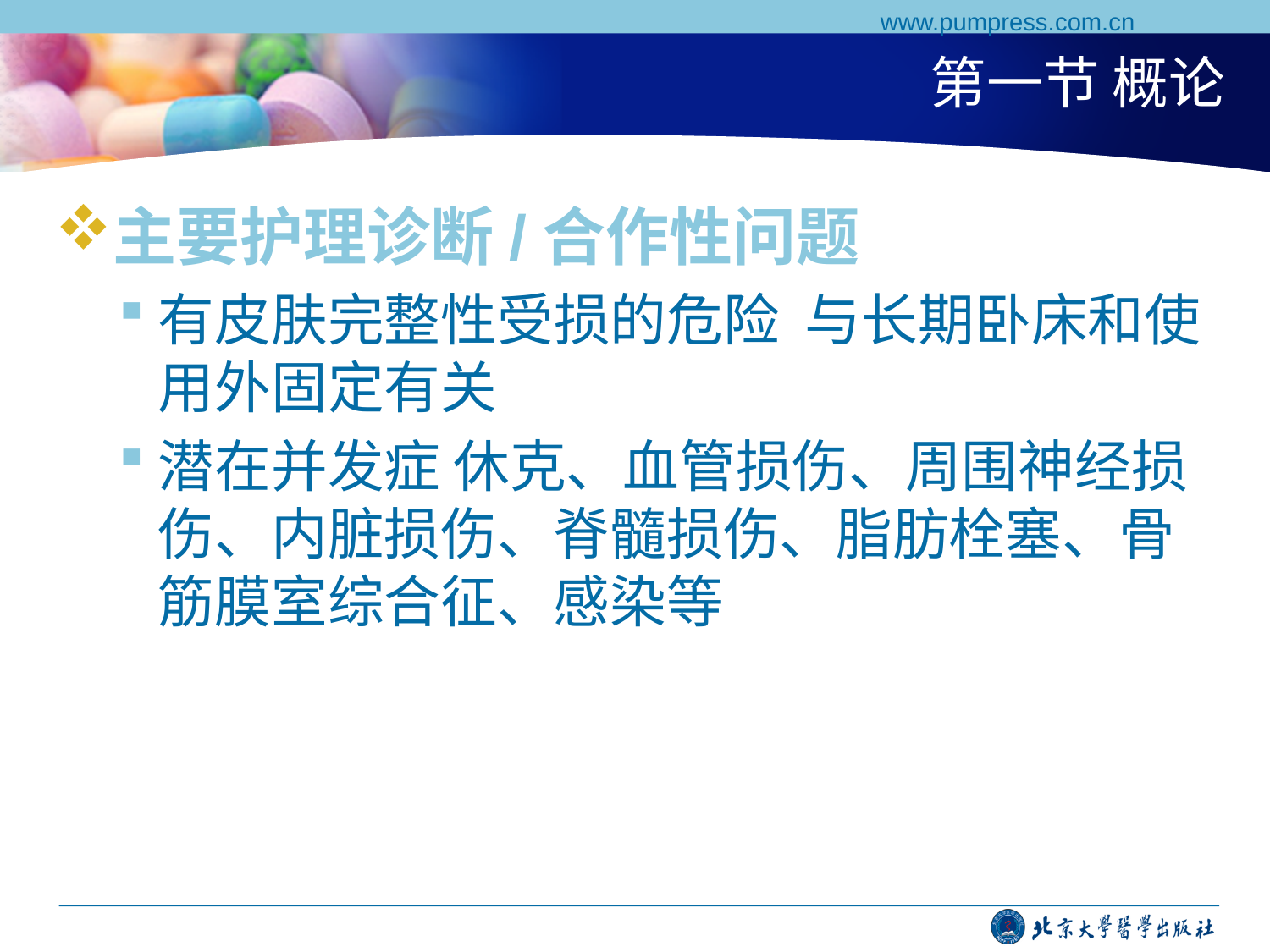

www.pumpress.com.cn
# 第一节 概论
主要护理诊断/合作性问题
有皮肤完整性受损的危险  与长期卧床和使用外固定有关
潜在并发症 休克、血管损伤、周围神经损伤、内脏损伤、脊髓损伤、脂肪栓塞、骨筋膜室综合征、感染等